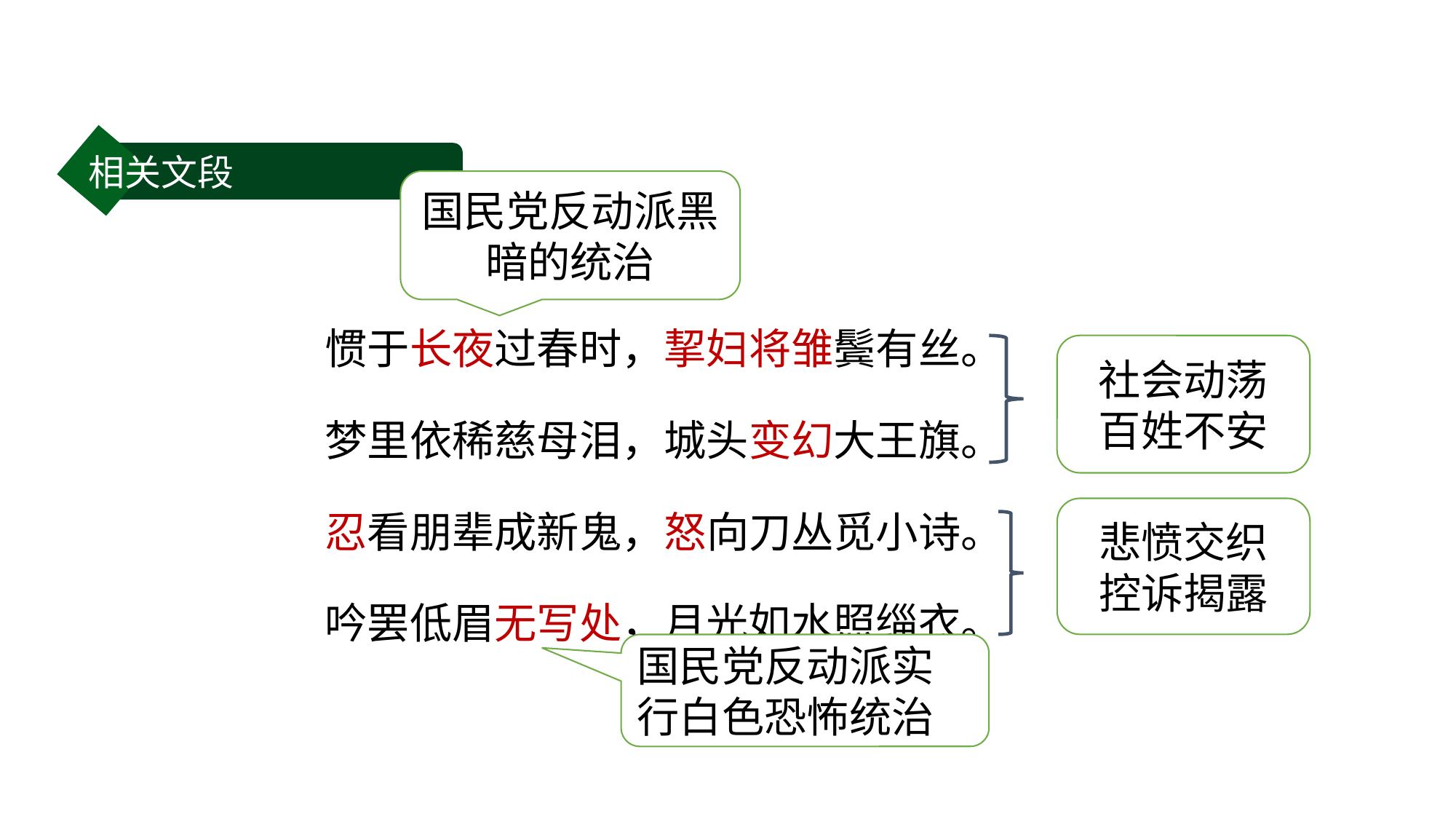

相关文段
国民党反动派黑暗的统治
惯于长夜过春时，挈妇将雏鬓有丝。
梦里依稀慈母泪，城头变幻大王旗。
忍看朋辈成新鬼，怒向刀丛觅小诗。
吟罢低眉无写处，月光如水照缁衣。

社会动荡
百姓不安
悲愤交织
控诉揭露

国民党反动派实行白色恐怖统治